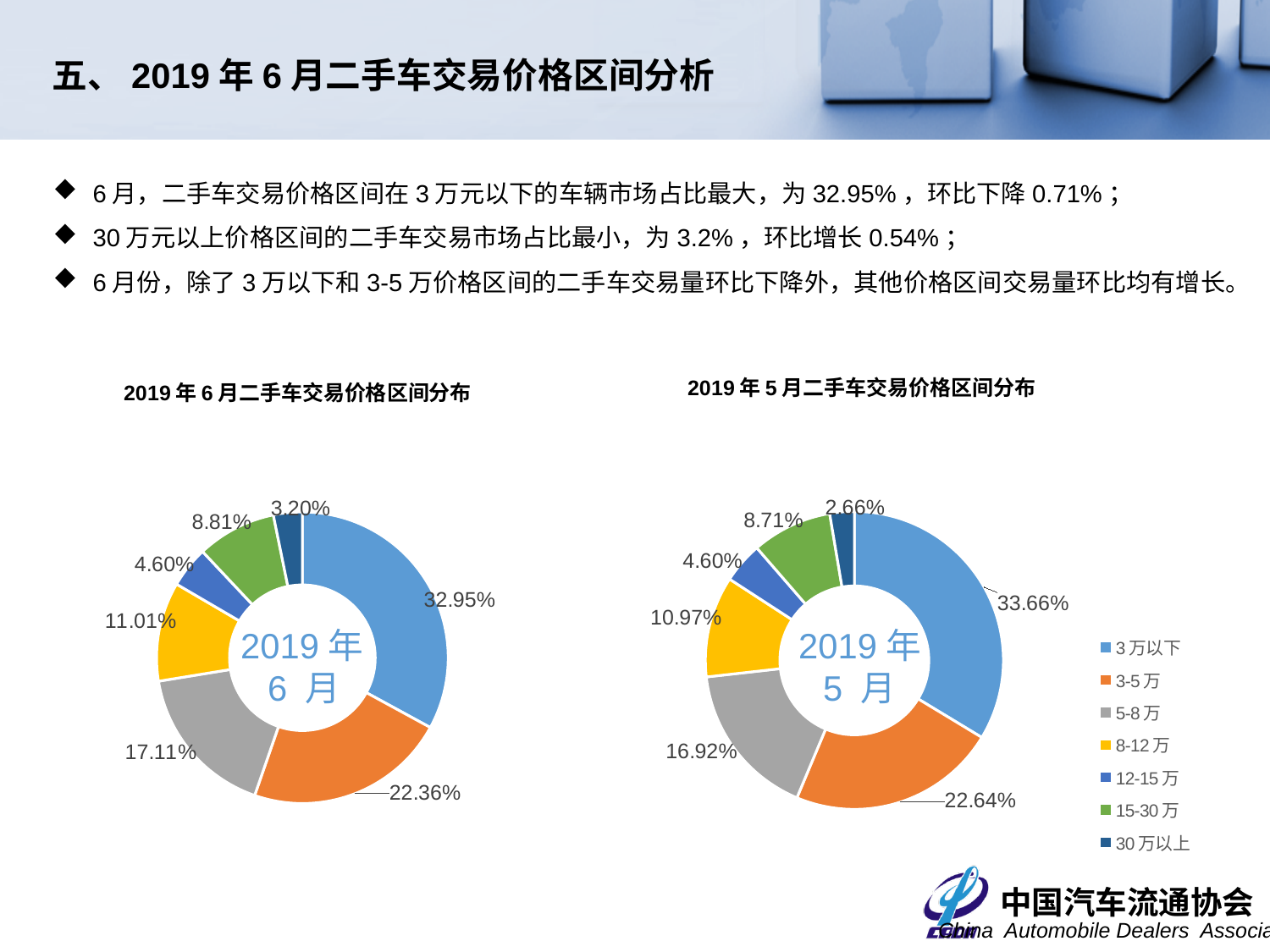

五、2019年6月二手车交易价格区间分析
6月，二手车交易价格区间在3万元以下的车辆市场占比最大，为32.95%，环比下降0.71%；
30万元以上价格区间的二手车交易市场占比最小，为3.2%，环比增长0.54%；
6月份，除了3万以下和3-5万价格区间的二手车交易量环比下降外，其他价格区间交易量环比均有增长。

### Chart: 2019年5月二手车交易价格区间分布

| Category |  |
|---|---|
| 3万以下 | 0.33657946443126924 |
| 3-5万 | 0.22643694926597396 |
| 5-8万 | 0.16918206076414213 |
| 8-12万 | 0.10973067121983028 |
| 12-15万 | 0.04440192537044505 |
| 15-30万 | 0.0870878343014526 |
| 30万以上 | 0.026581094646886717 |

### Chart: 2019年6月二手车交易价格区间分布

| Category |  |
|---|---|
| 3万以下 | 0.3295283413977776 |
| 3-5万 | 0.22357669241942238 |
| 5-8万 | 0.17107315030163694 |
| 8-12万 | 0.11005961451065309 |
| 12-15万 | 0.045695547179226706 |
| 15-30万 | 0.08809402874684774 |
| 30万以上 | 0.031972625444435535 |
2019年6 月
2019年
5 月